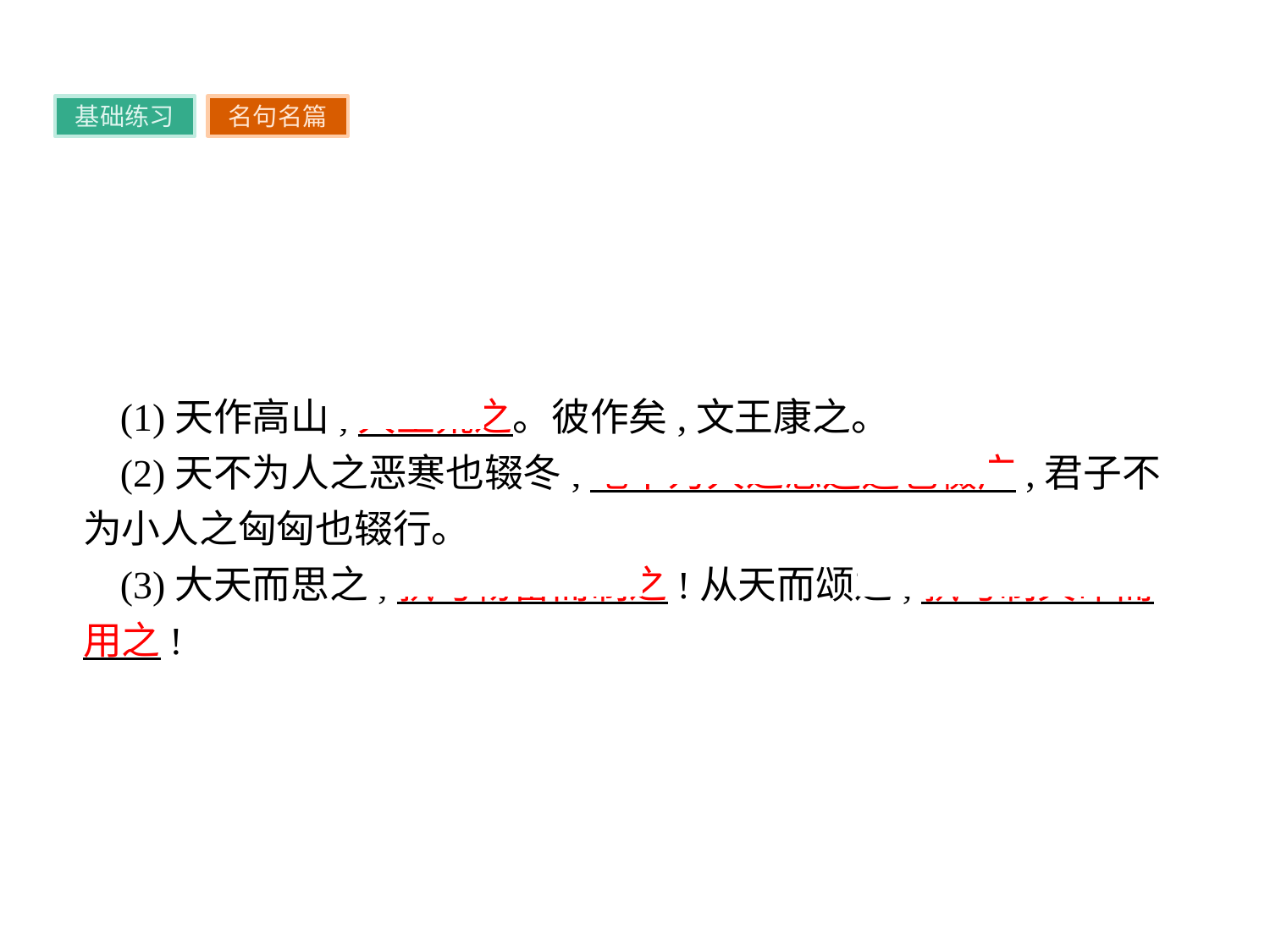

基础练习
名句名篇
(1)天作高山,大王荒之。彼作矣,文王康之。
(2)天不为人之恶寒也辍冬,地不为人之恶辽远也辍广,君子不为小人之匈匈也辍行。
(3)大天而思之,孰与物畜而制之!从天而颂之,孰与制天命而用之!